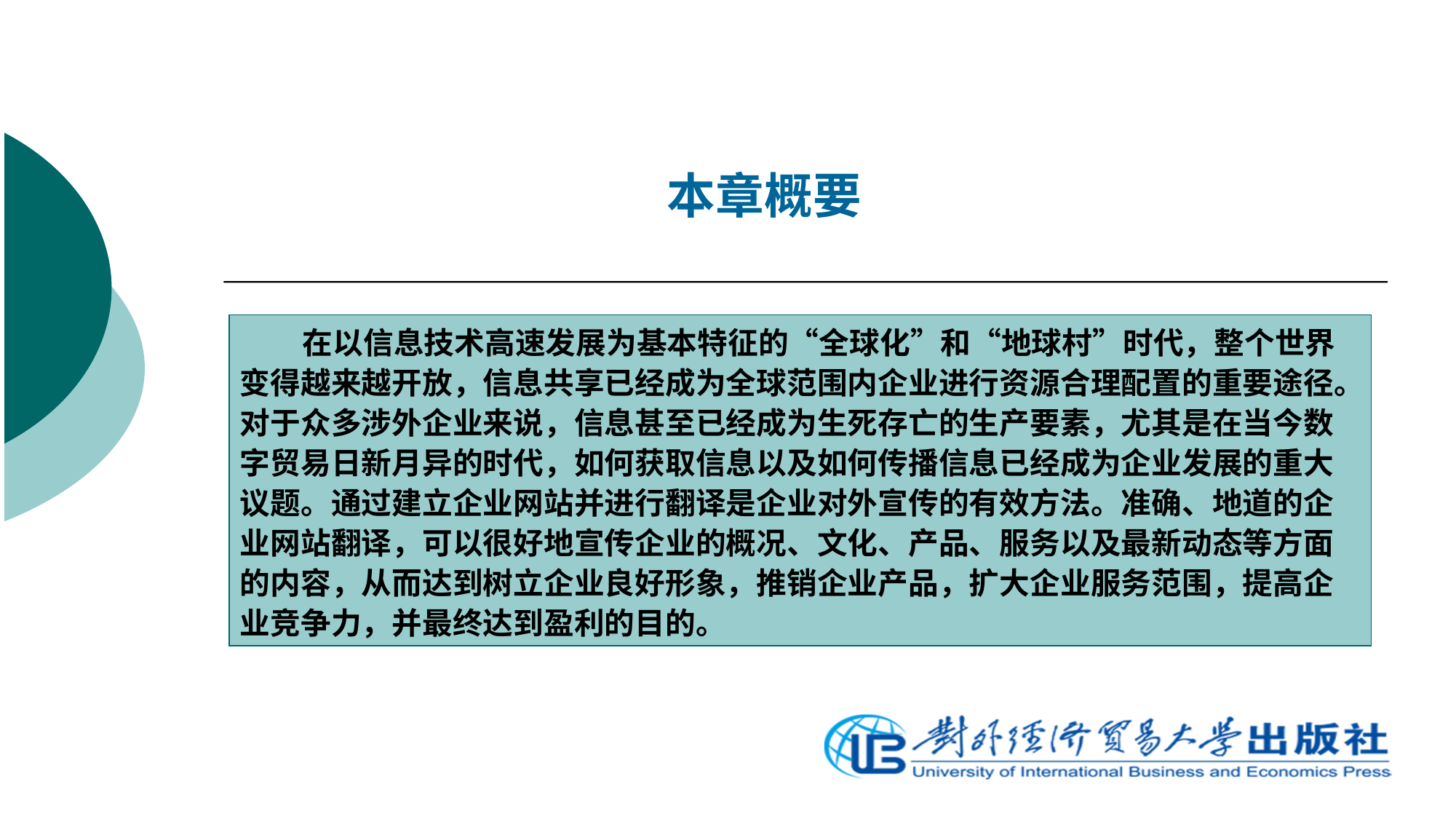

本章概要
        在以信息技术高速发展为基本特征的“全球化”和“地球村”时代，整个世界变得越来越开放，信息共享已经成为全球范围内企业进行资源合理配置的重要途径。对于众多涉外企业来说，信息甚至已经成为生死存亡的生产要素，尤其是在当今数字贸易日新月异的时代，如何获取信息以及如何传播信息已经成为企业发展的重大议题。通过建立企业网站并进行翻译是企业对外宣传的有效方法。准确、地道的企业网站翻译，可以很好地宣传企业的概况、文化、产品、服务以及最新动态等方面的内容，从而达到树立企业良好形象，推销企业产品，扩大企业服务范围，提高企业竞争力，并最终达到盈利的目的。